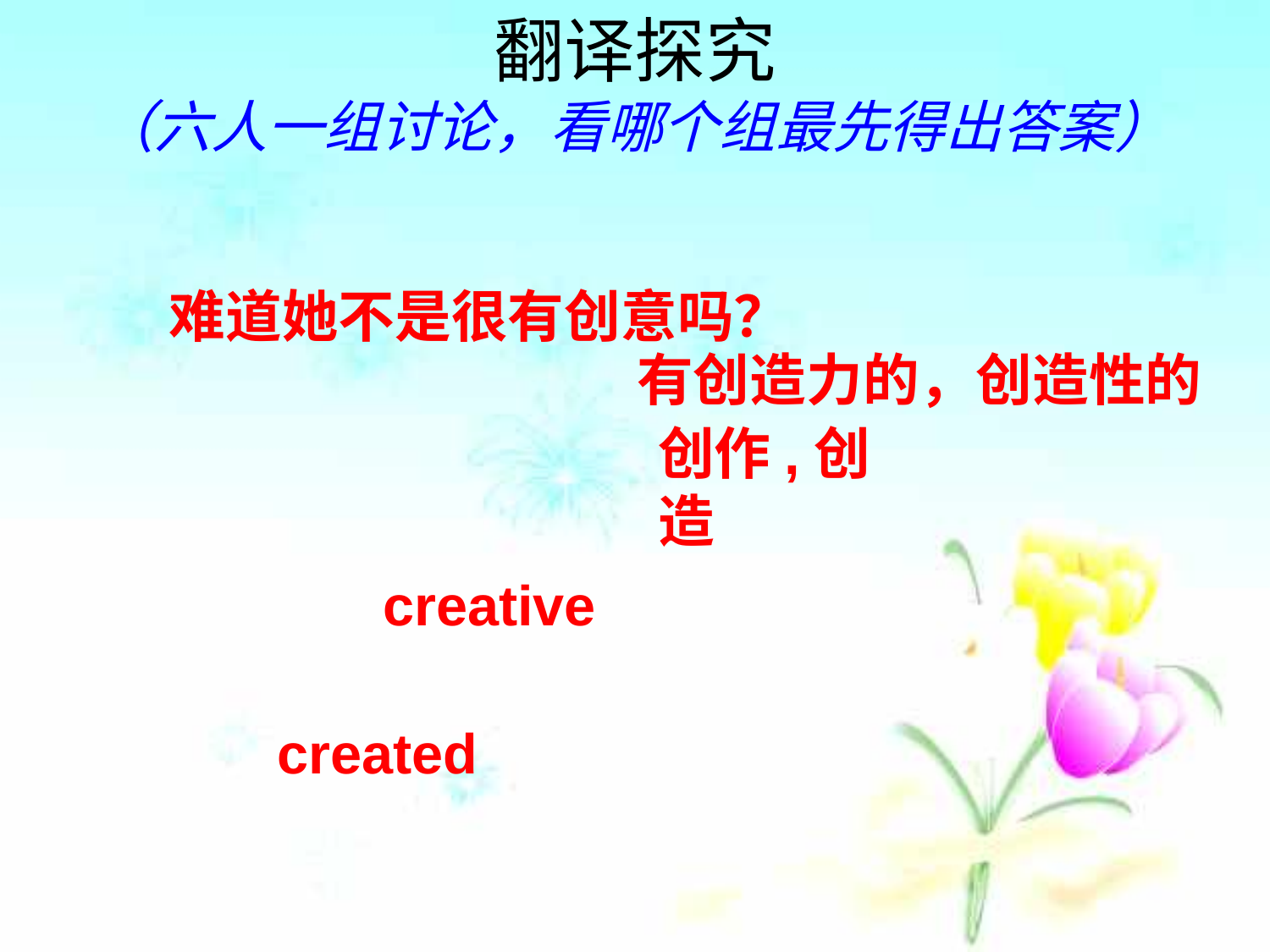

# 翻译探究 （六人一组讨论，看哪个组最先得出答案）
1 Wasn’t she creative?  __________________________________
creative是形容词，意为____________.
create是及物动词，意为___________.
如:她是一位有创造力的歌手。
        She is a ________ singer.
去年他创作了许多流行歌曲。
        He ________ lots of popular songs last year.
难道她不是很有创意吗？
有创造力的，创造性的
创作,创造
creative
created